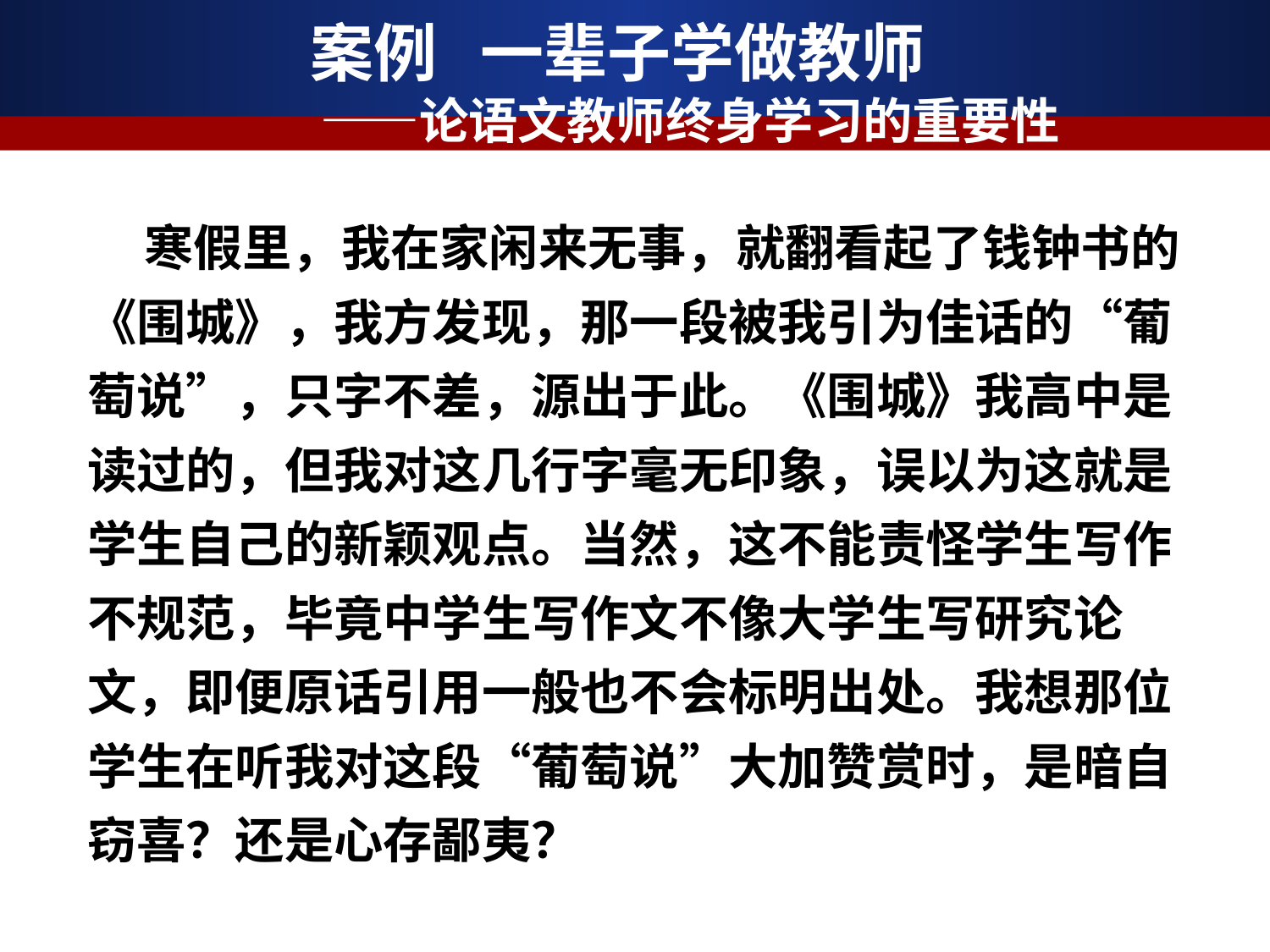

# 案例   一辈子学做教师 ——论语文教师终身学习的重要性
    寒假里，我在家闲来无事，就翻看起了钱钟书的《围城》，我方发现，那一段被我引为佳话的“葡萄说”，只字不差，源出于此。《围城》我高中是读过的，但我对这几行字毫无印象，误以为这就是学生自己的新颖观点。当然，这不能责怪学生写作不规范，毕竟中学生写作文不像大学生写研究论文，即便原话引用一般也不会标明出处。我想那位学生在听我对这段“葡萄说”大加赞赏时，是暗自窃喜？还是心存鄙夷？